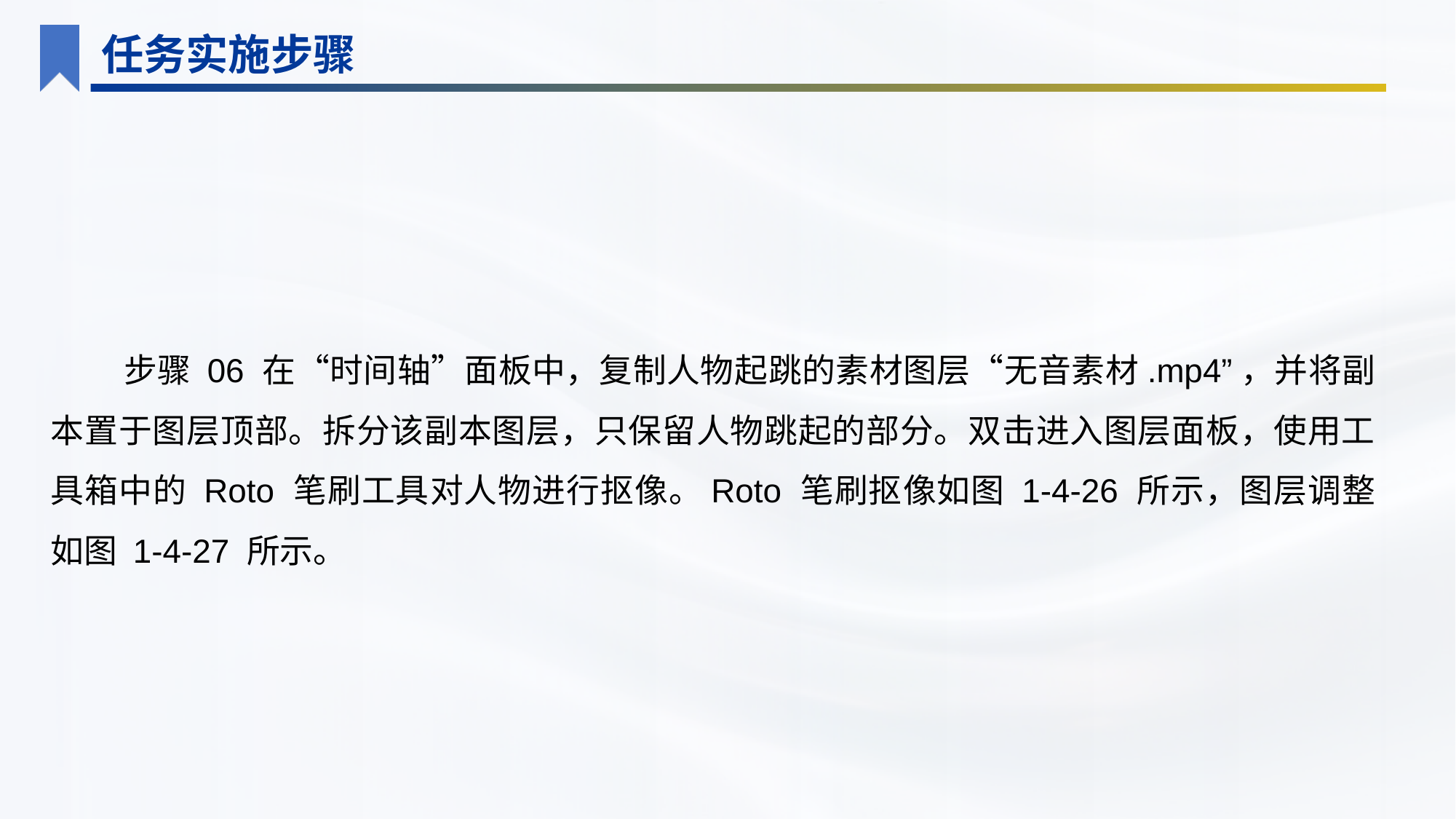

任务实施步骤
步骤 06 在“时间轴”面板中，复制人物起跳的素材图层“无音素材.mp4”，并将副本置于图层顶部。拆分该副本图层，只保留人物跳起的部分。双击进入图层面板，使用工具箱中的 Roto 笔刷工具对人物进行抠像。Roto 笔刷抠像如图 1-4-26 所示，图层调整如图 1-4-27 所示。